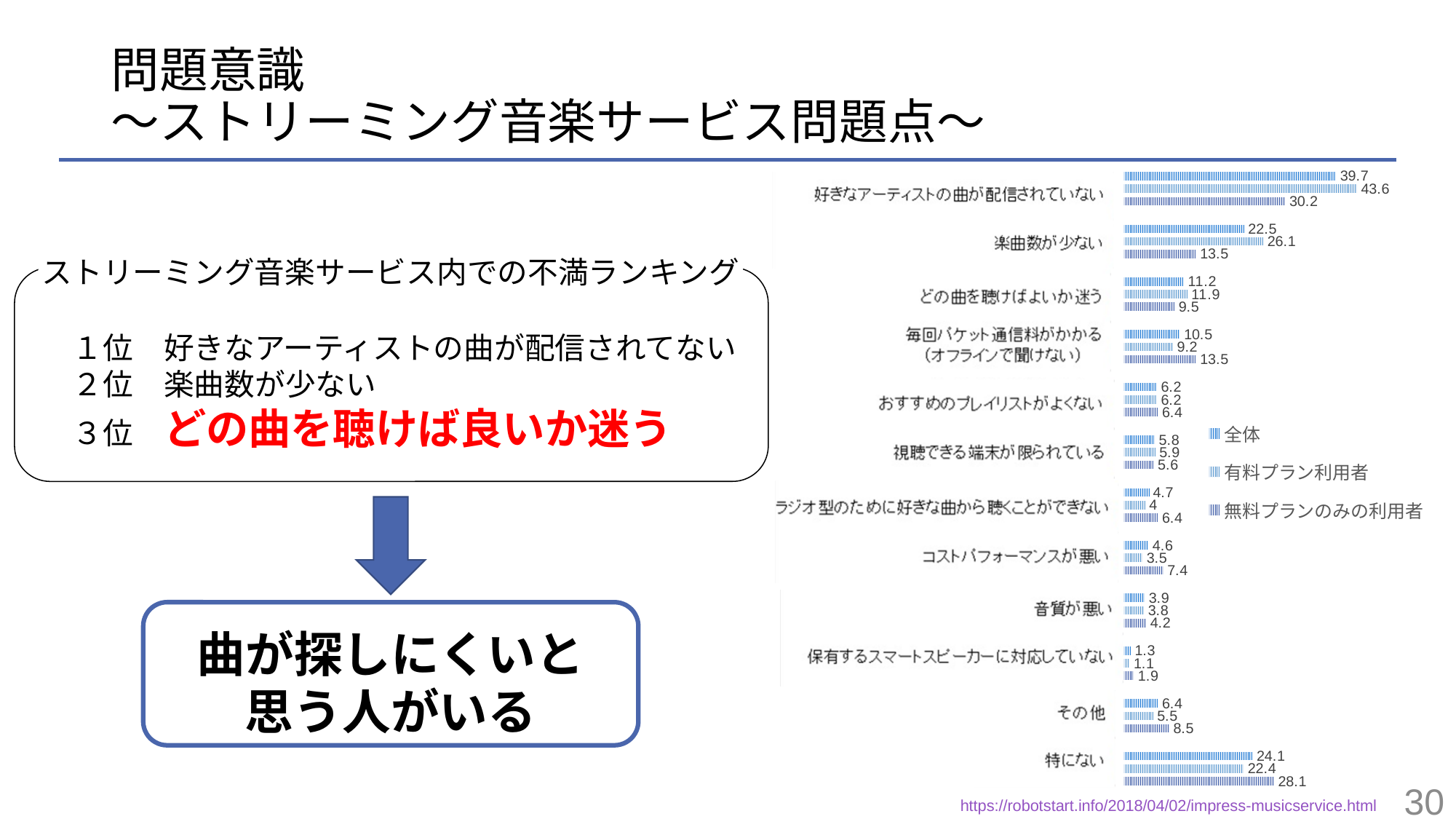

# 問題意識 〜ストリーミング音楽サービス問題点〜

### Chart

| Category | 無料プランのみの利用者 | 有料プラン利用者 | 全体 |
|---|---|---|---|
| 特にない | 28.1 | 22.4 | 24.1 |
| その他 | 8.5 | 5.5 | 6.4 |
| 保有するスマートスピーカーに対応していない | 1.9 | 1.1 | 1.3 |
| 音質が悪い | 4.2 | 3.8 | 3.9 |
| コストパフォーマンスが悪い | 7.4 | 3.5 | 4.6 |
| ラジオ型のために好きな曲から聞くことができない | 6.4 | 4.0 | 4.7 |
| 視聴できる端末が限られている | 5.6 | 5.9 | 5.8 |
| おすすめのプレイリストが良くない | 6.4 | 6.2 | 6.2 |
| 毎回パケット通信料がかかる | 13.5 | 9.2 | 10.5 |
| どの曲を聴けばよいか迷う | 9.5 | 11.9 | 11.2 |
| 楽曲数が少ない | 13.5 | 26.1 | 22.5 |
| 好きなアーティストの曲が配信されていない | 30.2 | 43.6 | 39.7 |
ストリーミング音楽サービス内での不満ランキング

１位　好きなアーティストの曲が配信されてない
２位　楽曲数が少ない
３位　どの曲を聴けば良いか迷う

曲が探しにくいと
思う人がいる
30
　https://robotstart.info/2018/04/02/impress-musicservice.html